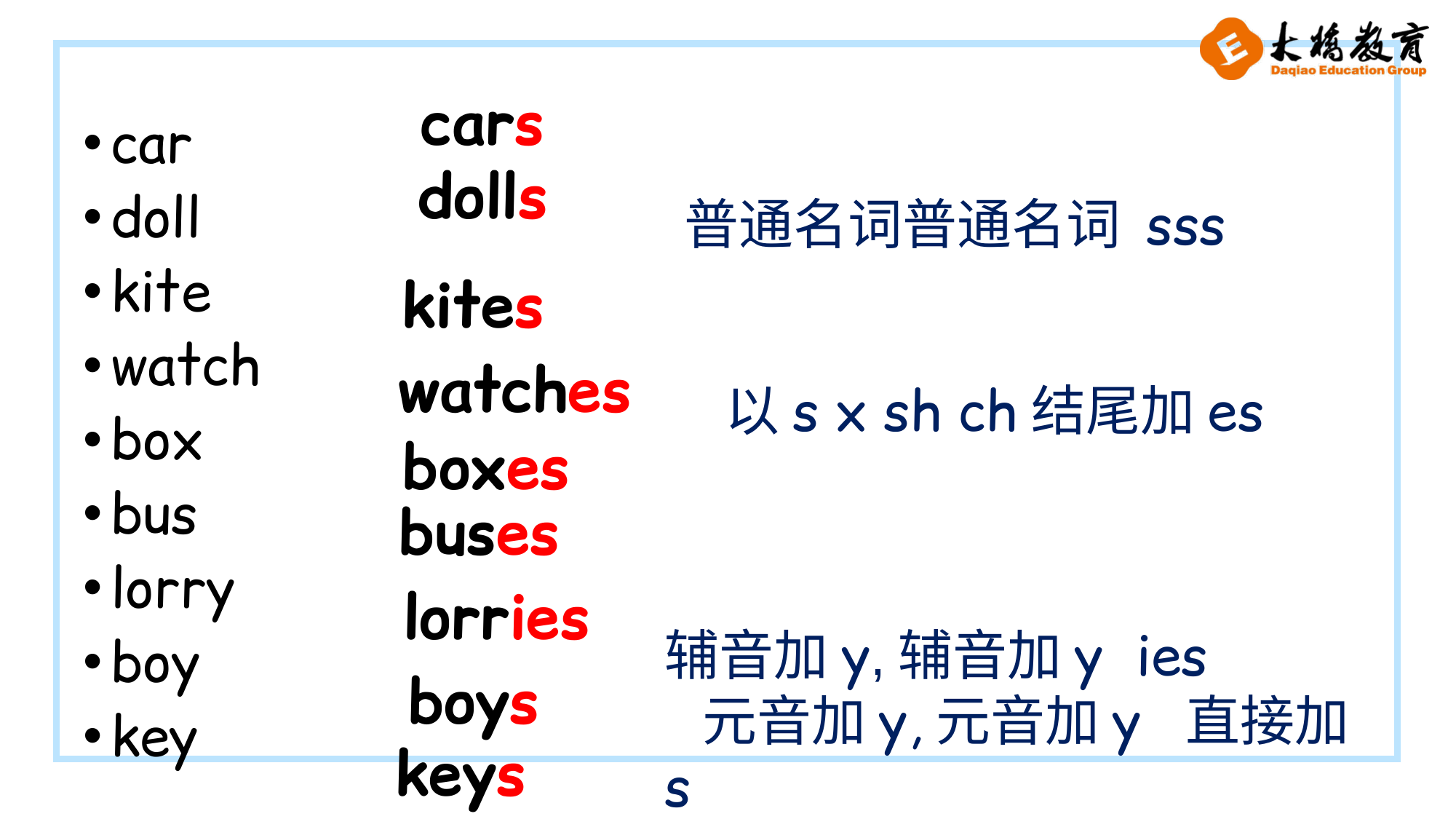

cars
car
doll
kite
watch
box
bus
lorry
boy
key

dolls
普通名词普通名词 sss
kites
watches
以s x sh ch结尾加es
boxes
buses
lorries
辅音加y,辅音加y  ies
  元音加y,元音加y  直接加s
boys
keys